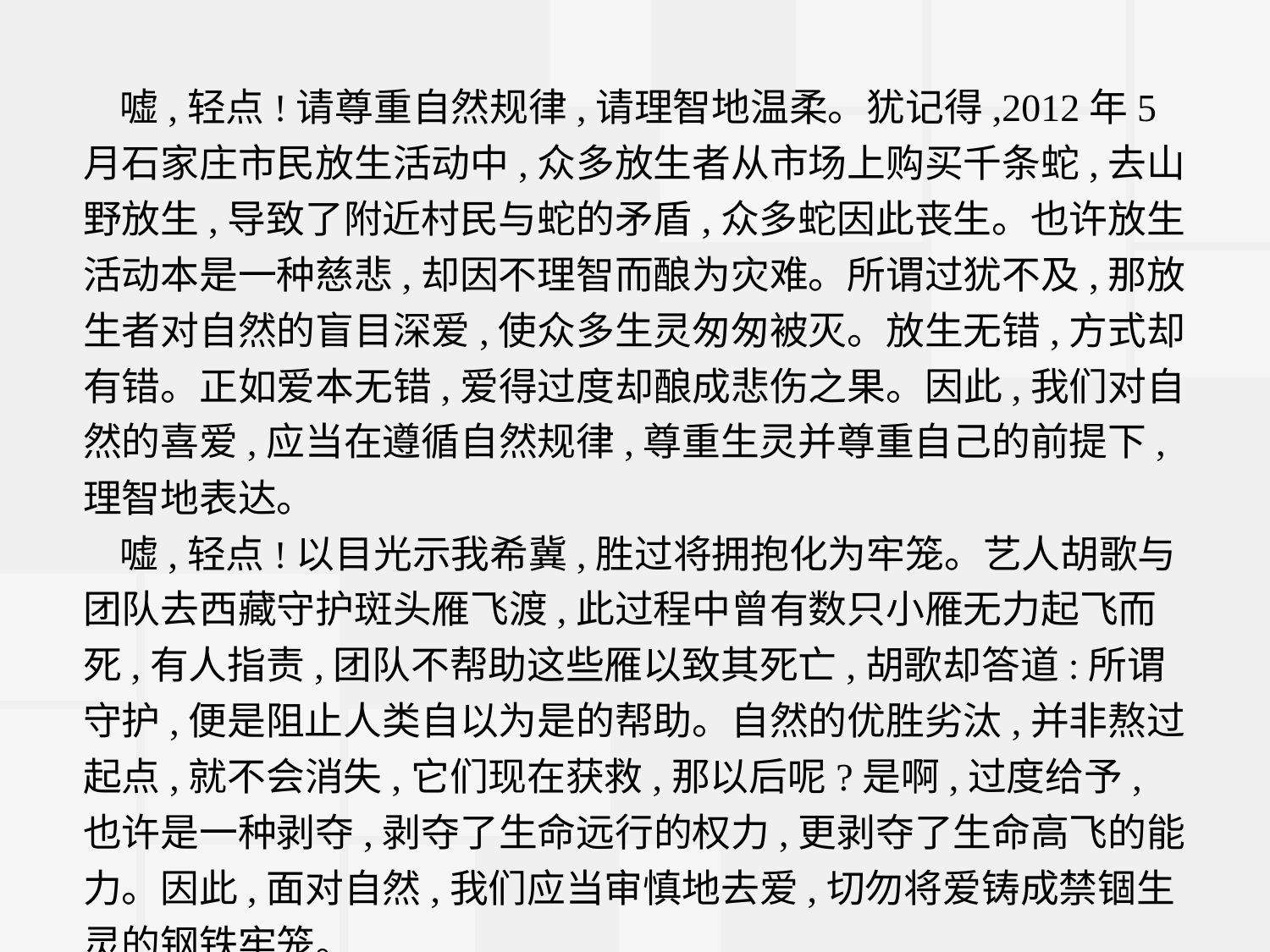

嘘,轻点!请尊重自然规律,请理智地温柔。犹记得,2012年5月石家庄市民放生活动中,众多放生者从市场上购买千条蛇,去山野放生,导致了附近村民与蛇的矛盾,众多蛇因此丧生。也许放生活动本是一种慈悲,却因不理智而酿为灾难。所谓过犹不及,那放生者对自然的盲目深爱,使众多生灵匆匆被灭。放生无错,方式却有错。正如爱本无错,爱得过度却酿成悲伤之果。因此,我们对自然的喜爱,应当在遵循自然规律,尊重生灵并尊重自己的前提下,理智地表达。
嘘,轻点!以目光示我希冀,胜过将拥抱化为牢笼。艺人胡歌与团队去西藏守护斑头雁飞渡,此过程中曾有数只小雁无力起飞而死,有人指责,团队不帮助这些雁以致其死亡,胡歌却答道:所谓守护,便是阻止人类自以为是的帮助。自然的优胜劣汰,并非熬过起点,就不会消失,它们现在获救,那以后呢?是啊,过度给予,也许是一种剥夺,剥夺了生命远行的权力,更剥夺了生命高飞的能力。因此,面对自然,我们应当审慎地去爱,切勿将爱铸成禁锢生灵的钢铁牢笼。